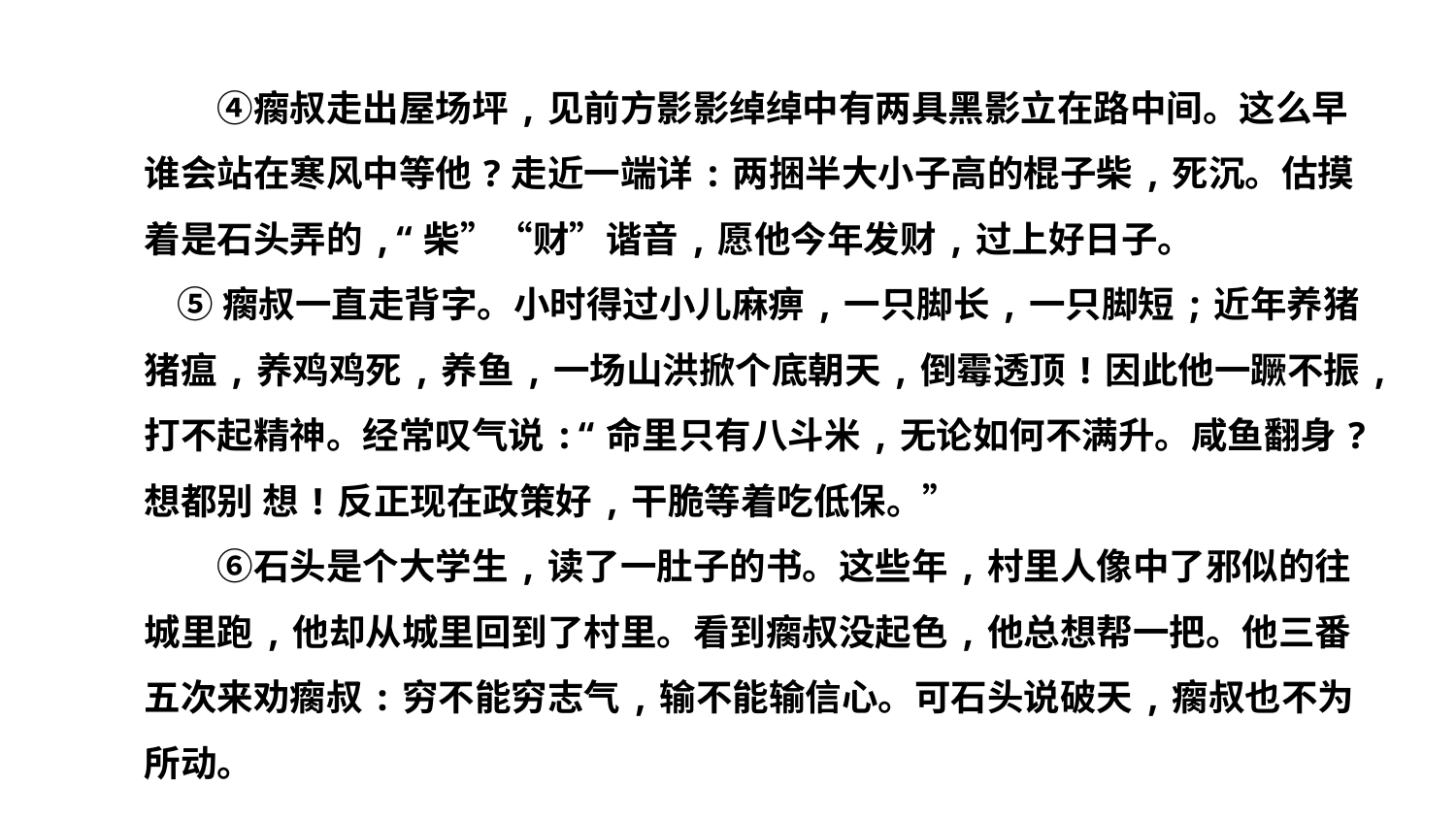

④瘸叔走出屋场坪,见前方影影绰绰中有两具黑影立在路中间。这么早谁会站在寒风中等他?走近一端详:两捆半大小子高的棍子柴,死沉。估摸着是石头弄的,“柴”“财”谐音,愿他今年发财,过上好日子。
    ⑤瘸叔一直走背字。小时得过小儿麻痹,一只脚长,一只脚短;近年养猪猪瘟,养鸡鸡死,养鱼,一场山洪掀个底朝天,倒霉透顶!因此他一蹶不振,打不起精神。经常叹气说:“命里只有八斗米,无论如何不满升。咸鱼翻身?想都别 想!反正现在政策好,干脆等着吃低保。”
　　⑥石头是个大学生,读了一肚子的书。这些年,村里人像中了邪似的往城里跑,他却从城里回到了村里。看到瘸叔没起色,他总想帮一把。他三番五次来劝瘸叔:穷不能穷志气,输不能输信心。可石头说破天,瘸叔也不为所动。